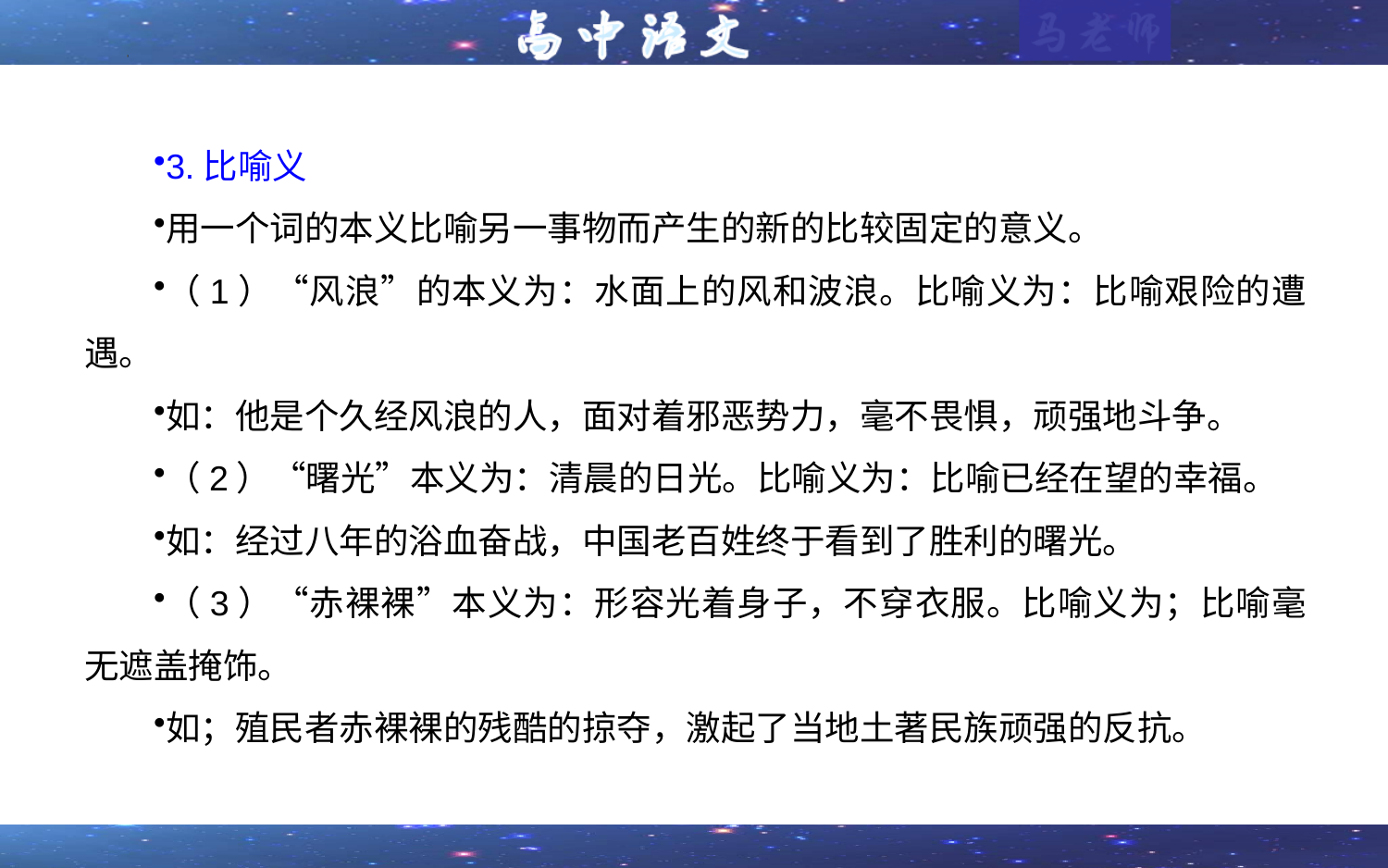

3.比喻义
用一个词的本义比喻另一事物而产生的新的比较固定的意义。
（1）“风浪”的本义为：水面上的风和波浪。比喻义为：比喻艰险的遭遇。
如：他是个久经风浪的人，面对着邪恶势力，毫不畏惧，顽强地斗争。
（2）“曙光”本义为：清晨的日光。比喻义为：比喻已经在望的幸福。
如：经过八年的浴血奋战，中国老百姓终于看到了胜利的曙光。
（3）“赤裸裸”本义为：形容光着身子，不穿衣服。比喻义为；比喻毫无遮盖掩饰。
如；殖民者赤裸裸的残酷的掠夺，激起了当地土著民族顽强的反抗。